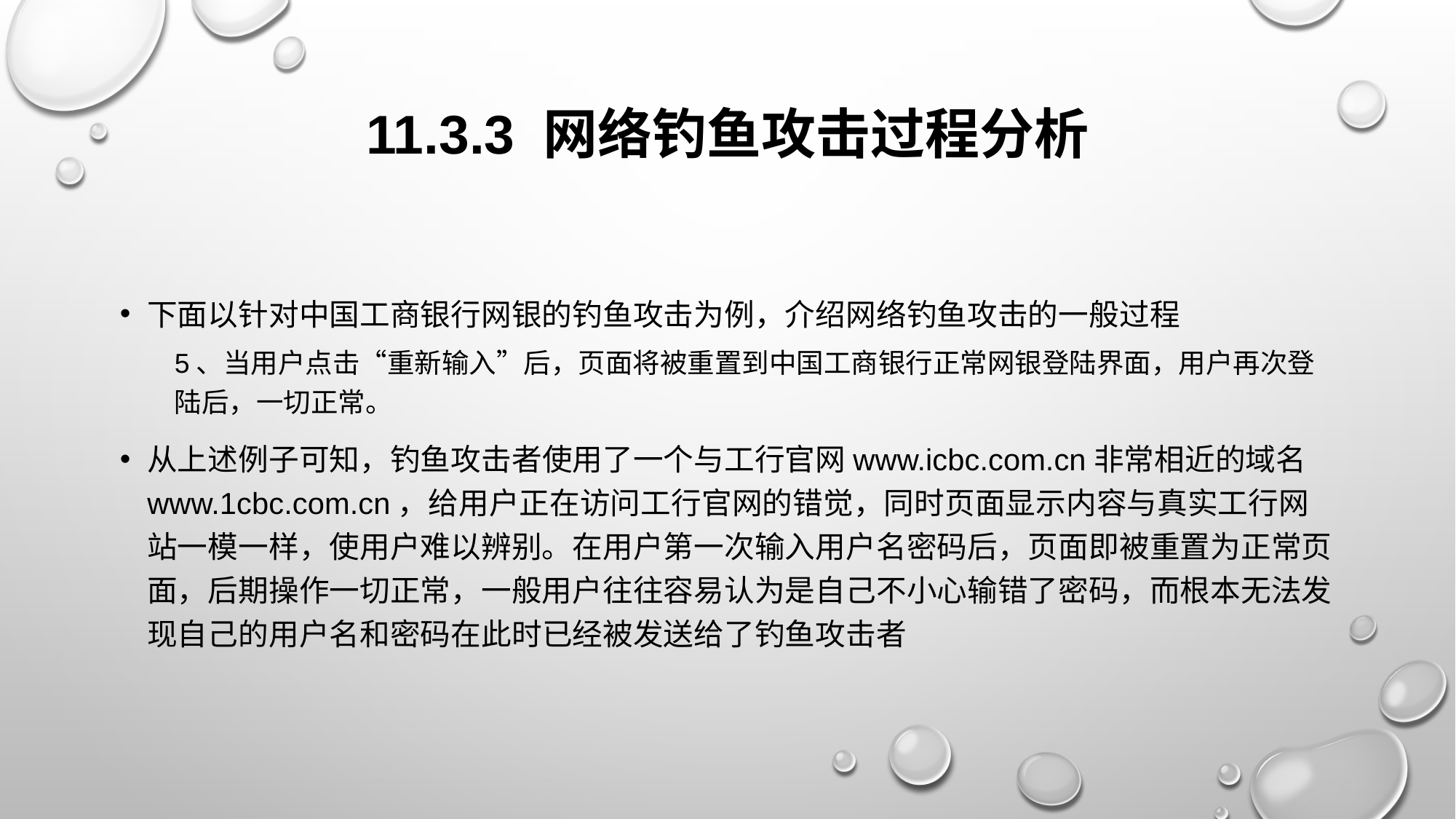

# 11.3.3 网络钓鱼攻击过程分析
下面以针对中国工商银行网银的钓鱼攻击为例，介绍网络钓鱼攻击的一般过程
5、当用户点击“重新输入”后，页面将被重置到中国工商银行正常网银登陆界面，用户再次登陆后，一切正常。
从上述例子可知，钓鱼攻击者使用了一个与工行官网www.icbc.com.cn非常相近的域名www.1cbc.com.cn，给用户正在访问工行官网的错觉，同时页面显示内容与真实工行网站一模一样，使用户难以辨别。在用户第一次输入用户名密码后，页面即被重置为正常页面，后期操作一切正常，一般用户往往容易认为是自己不小心输错了密码，而根本无法发现自己的用户名和密码在此时已经被发送给了钓鱼攻击者